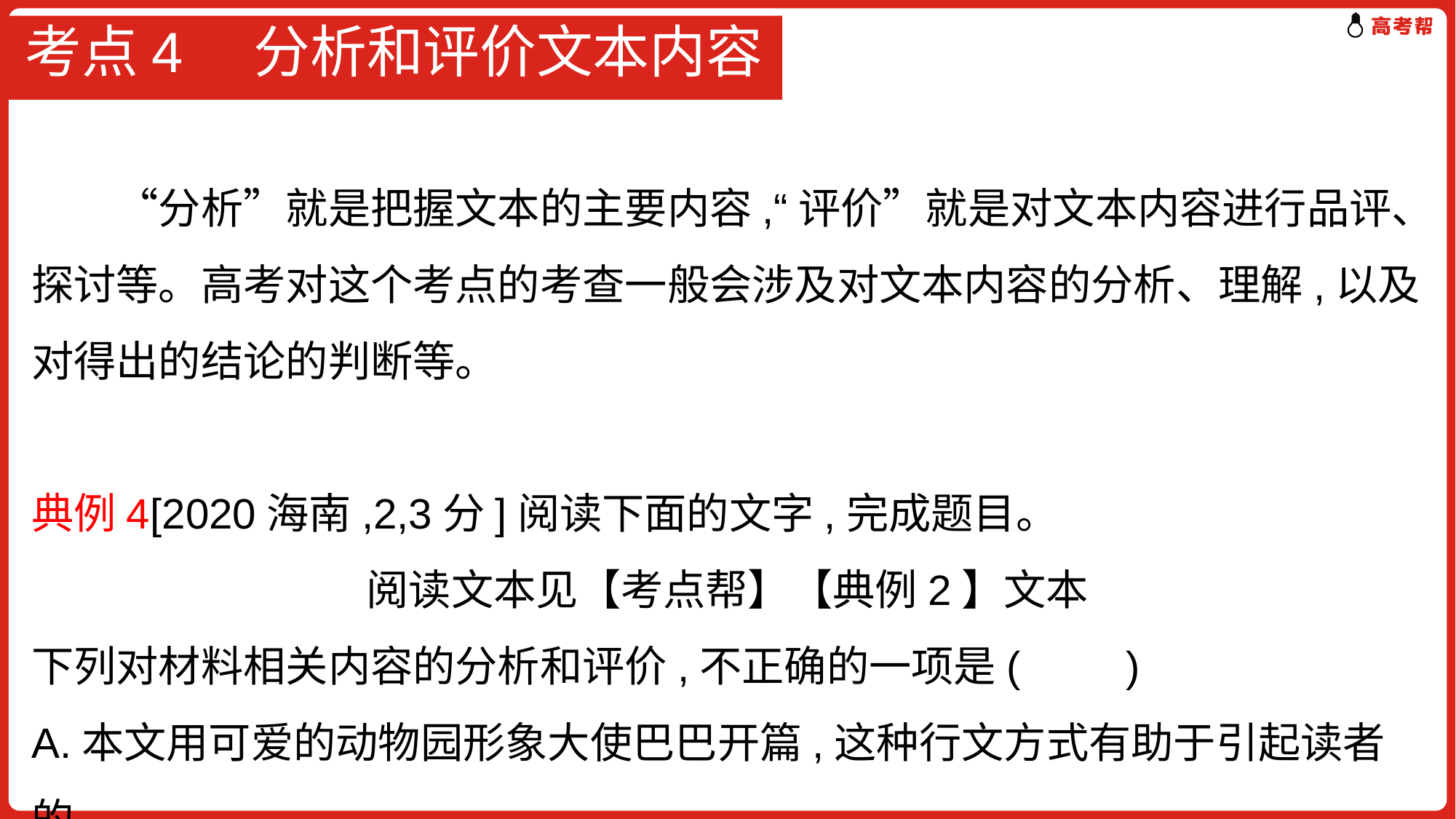

# 考点4　分析和评价文本内容
　　“分析”就是把握文本的主要内容,“评价”就是对文本内容进行品评、探讨等。高考对这个考点的考查一般会涉及对文本内容的分析、理解,以及对得出的结论的判断等。

典例4[2020海南,2,3分]阅读下面的文字,完成题目。
阅读文本见【考点帮】【典例2】文本
下列对材料相关内容的分析和评价,不正确的一项是(　　)
A.本文用可爱的动物园形象大使巴巴开篇,这种行文方式有助于引起读者的